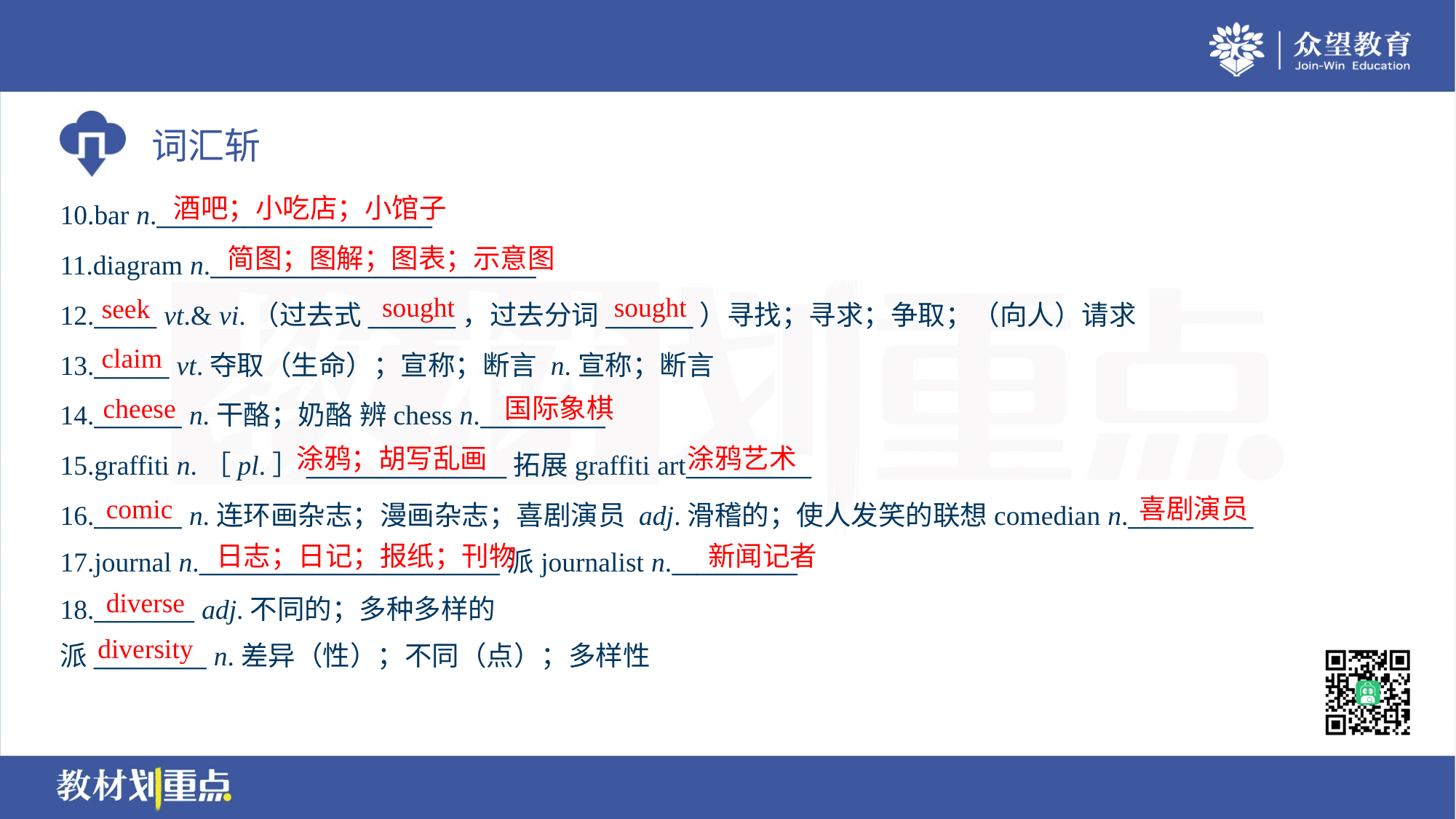

酒吧；小吃店；小馆子
10.bar n.______________________
11.diagram n.__________________________
12._____ vt.& vi.（过去式_______，过去分词_______）寻找；寻求；争取；（向人）请求
13.______ vt.夺取（生命）；宣称；断言 n.宣称；断言
14._______ n.干酪；奶酪 辨chess n.__________
15.graffiti n.［pl.］________________拓展graffiti art__________
16._______ n.连环画杂志；漫画杂志；喜剧演员 adj.滑稽的；使人发笑的联想comedian n.__________
17.journal n.________________________派journalist n.__________
简图；图解；图表；示意图
sought
sought
seek
claim
cheese
国际象棋
涂鸦；胡写乱画
涂鸦艺术
comic
喜剧演员
日志；日记；报纸；刊物
新闻记者
diverse
18.________ adj.不同的；多种多样的
派_________ n.差异（性）；不同（点）；多样性
diversity